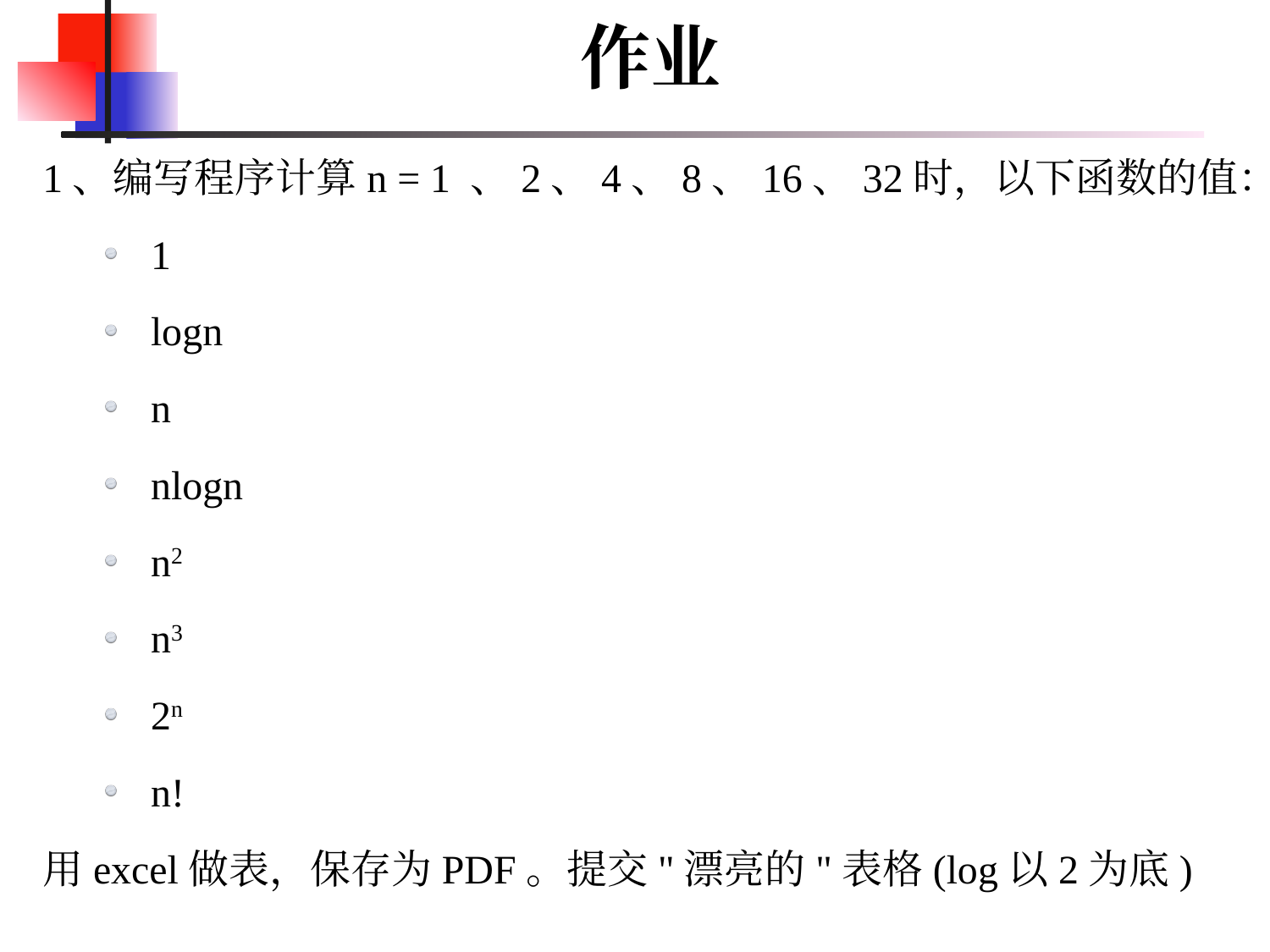

作业
1、编写程序计算n = 1 、2、4、8、16、32时，以下函数的值：
1
logn
n
nlogn
n2
n3
2n
n!
用excel做表，保存为PDF。提交"漂亮的"表格(log以2为底)